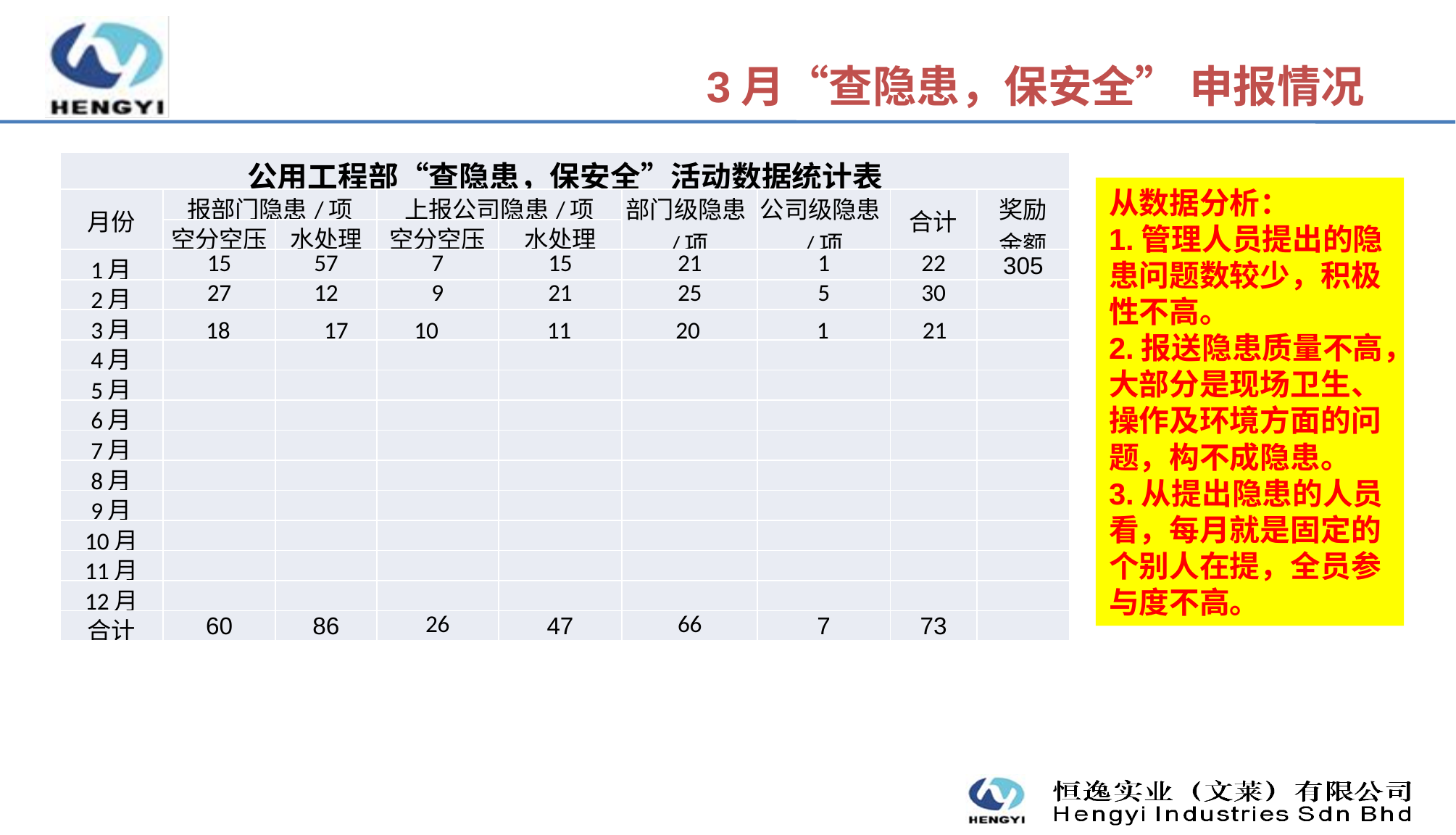

3月“查隐患，保安全” 申报情况
| 公用工程部“查隐患，保安全”活动数据统计表 |  |  |  |  |  |  |  |  |
| --- | --- | --- | --- | --- | --- | --- | --- | --- |
| 月份 | 报部门隐患/项 |  | 上报公司隐患/项 |  | 部门级隐患/项 | 公司级隐患/项 | 合计 | 奖励 金额 |
|  | 空分空压 | 水处理 | 空分空压 | 水处理 |  |  |  |  |
| 1月 | 15 | 57 | 7 | 15 | 21 | 1 | 22 | 305 |
| 2月 | 27 | 12 | 9 | 21 | 25 | 5 | 30 |  |
| 3月 | 18 | 17 | 10 | 11 | 20 | 1 | 21 |  |
| 4月 |  |  |  |  |  |  |  |  |
| 5月 |  |  |  |  |  |  |  |  |
| 6月 |  |  |  |  |  |  |  |  |
| 7月 |  |  |  |  |  |  |  |  |
| 8月 |  |  |  |  |  |  |  |  |
| 9月 |  |  |  |  |  |  |  |  |
| 10月 |  |  |  |  |  |  |  |  |
| 11月 |  |  |  |  |  |  |  |  |
| 12月 |  |  |  |  |  |  |  |  |
| 合计 | 60 | 86 | 26 | 47 | 66 | 7 | 73 |  |
从数据分析：
1.管理人员提出的隐患问题数较少，积极性不高。
2.报送隐患质量不高，大部分是现场卫生、操作及环境方面的问题，构不成隐患。
3.从提出隐患的人员看，每月就是固定的个别人在提，全员参与度不高。